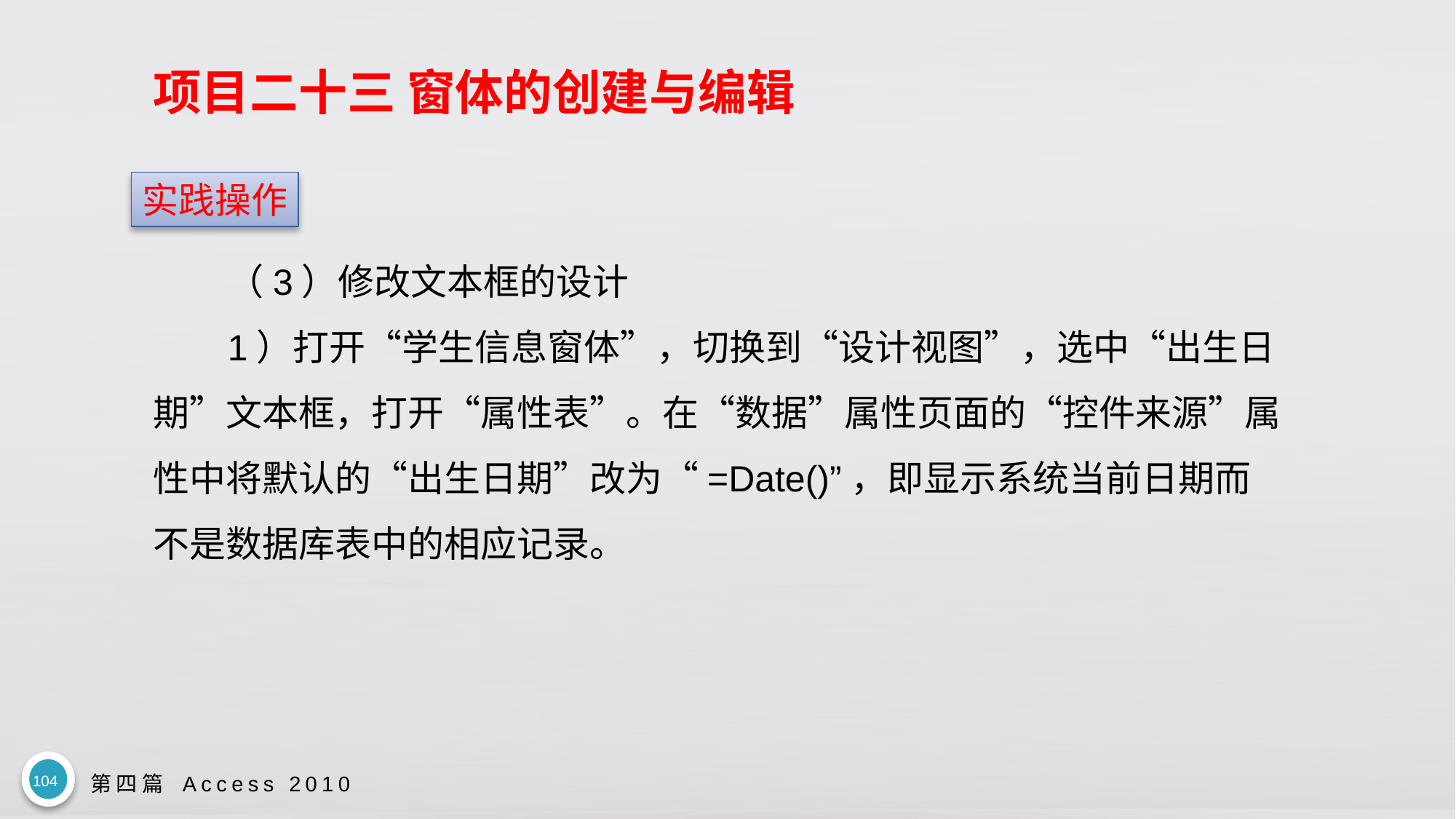

# 项目二十三 窗体的创建与编辑
实践操作
（3）修改文本框的设计
1）打开“学生信息窗体”，切换到“设计视图”，选中“出生日期”文本框，打开“属性表”。在“数据”属性页面的“控件来源”属性中将默认的“出生日期”改为“=Date()”，即显示系统当前日期而不是数据库表中的相应记录。
104